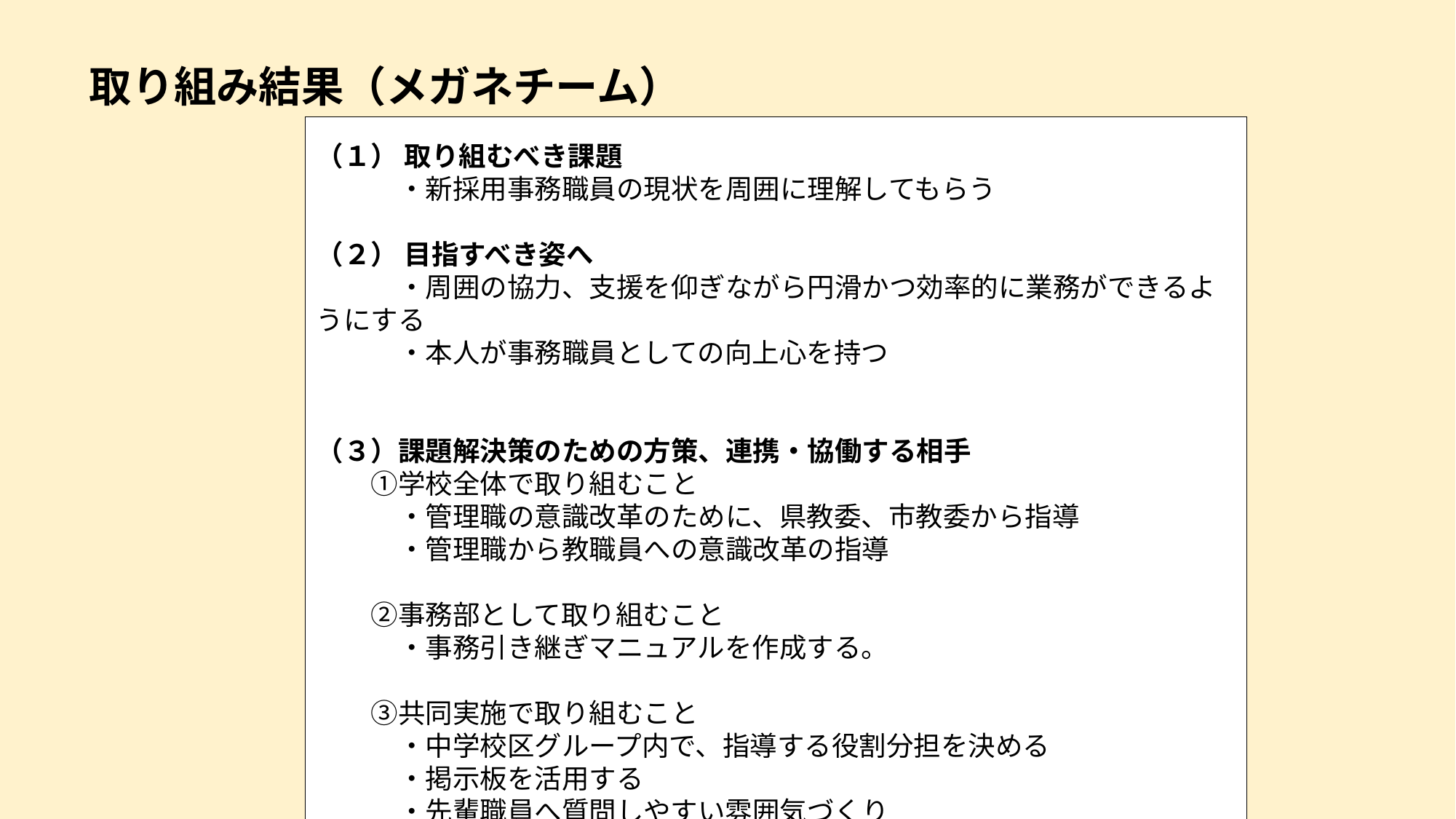

取り組み結果（メガネチーム）
（１） 取り組むべき課題
　　　・新採用事務職員の現状を周囲に理解してもらう

（２） 目指すべき姿へ
　　　・周囲の協力、支援を仰ぎながら円滑かつ効率的に業務ができるようにする
　　　・本人が事務職員としての向上心を持つ

（３）課題解決策のための方策、連携・協働する相手
　　①学校全体で取り組むこと
　　　・管理職の意識改革のために、県教委、市教委から指導
　　　・管理職から教職員への意識改革の指導

　　②事務部として取り組むこと
　　　・事務引き継ぎマニュアルを作成する。

　　③共同実施で取り組むこと
　　　・中学校区グループ内で、指導する役割分担を決める
　　　・掲示板を活用する
　　　・先輩職員へ質問しやすい雰囲気づくり